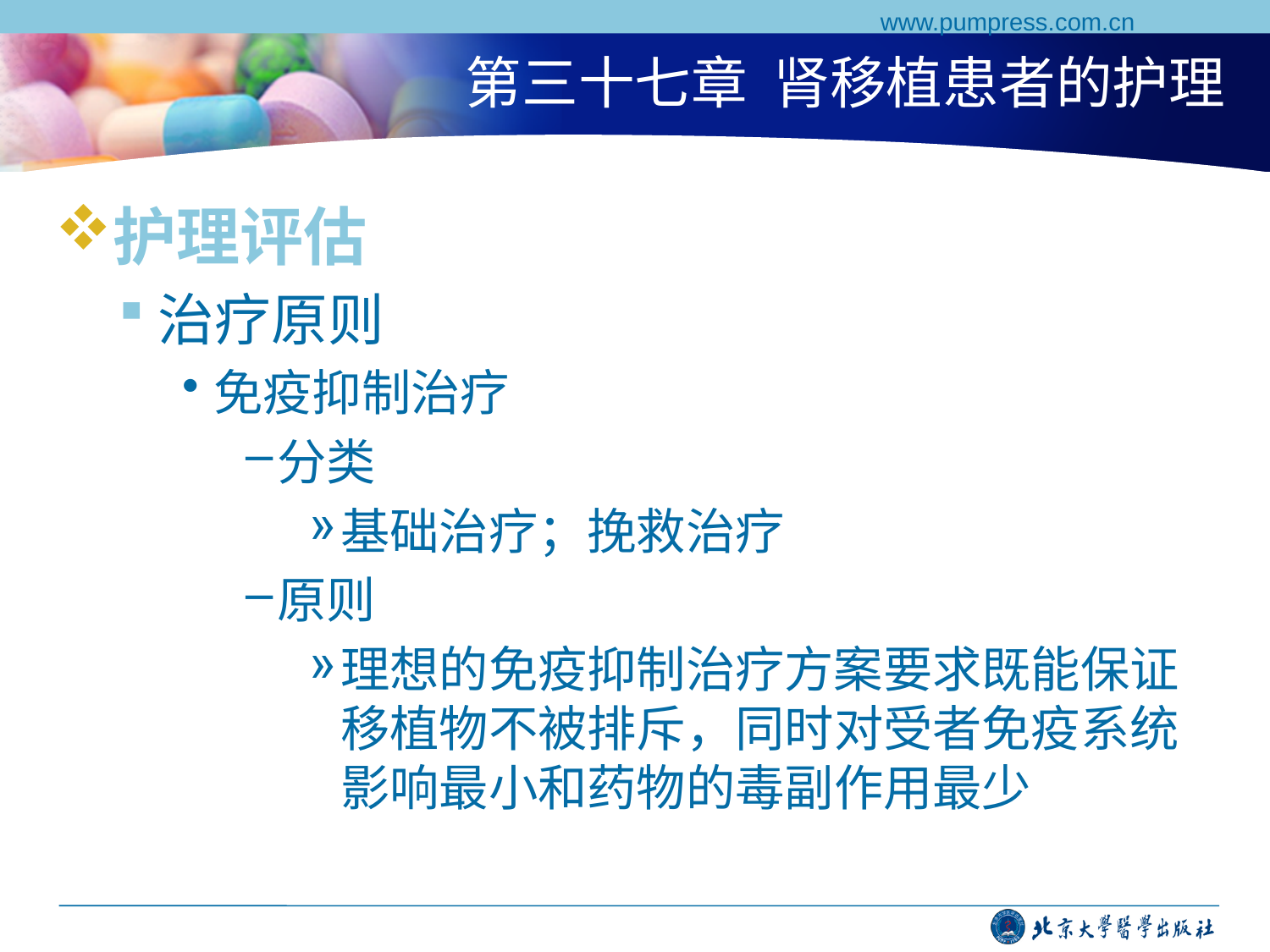

www.pumpress.com.cn
# 第三十七章  肾移植患者的护理
护理评估
治疗原则
免疫抑制治疗
分类
基础治疗；挽救治疗
原则
理想的免疫抑制治疗方案要求既能保证移植物不被排斥，同时对受者免疫系统影响最小和药物的毒副作用最少